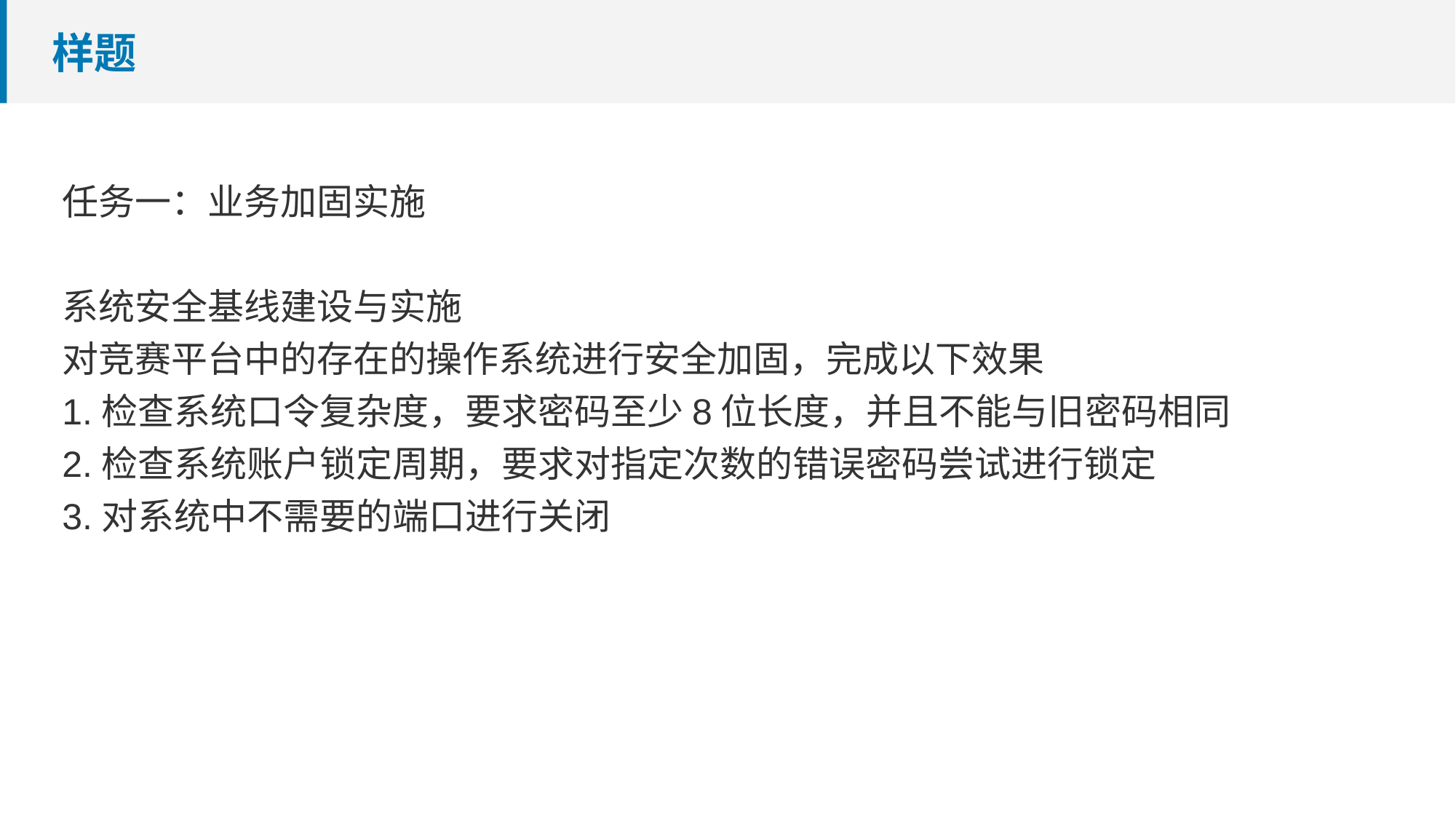

# 样题
任务一：业务加固实施

系统安全基线建设与实施
对竞赛平台中的存在的操作系统进行安全加固，完成以下效果
1.检查系统口令复杂度，要求密码至少8位长度，并且不能与旧密码相同
2.检查系统账户锁定周期，要求对指定次数的错误密码尝试进行锁定
3.对系统中不需要的端口进行关闭